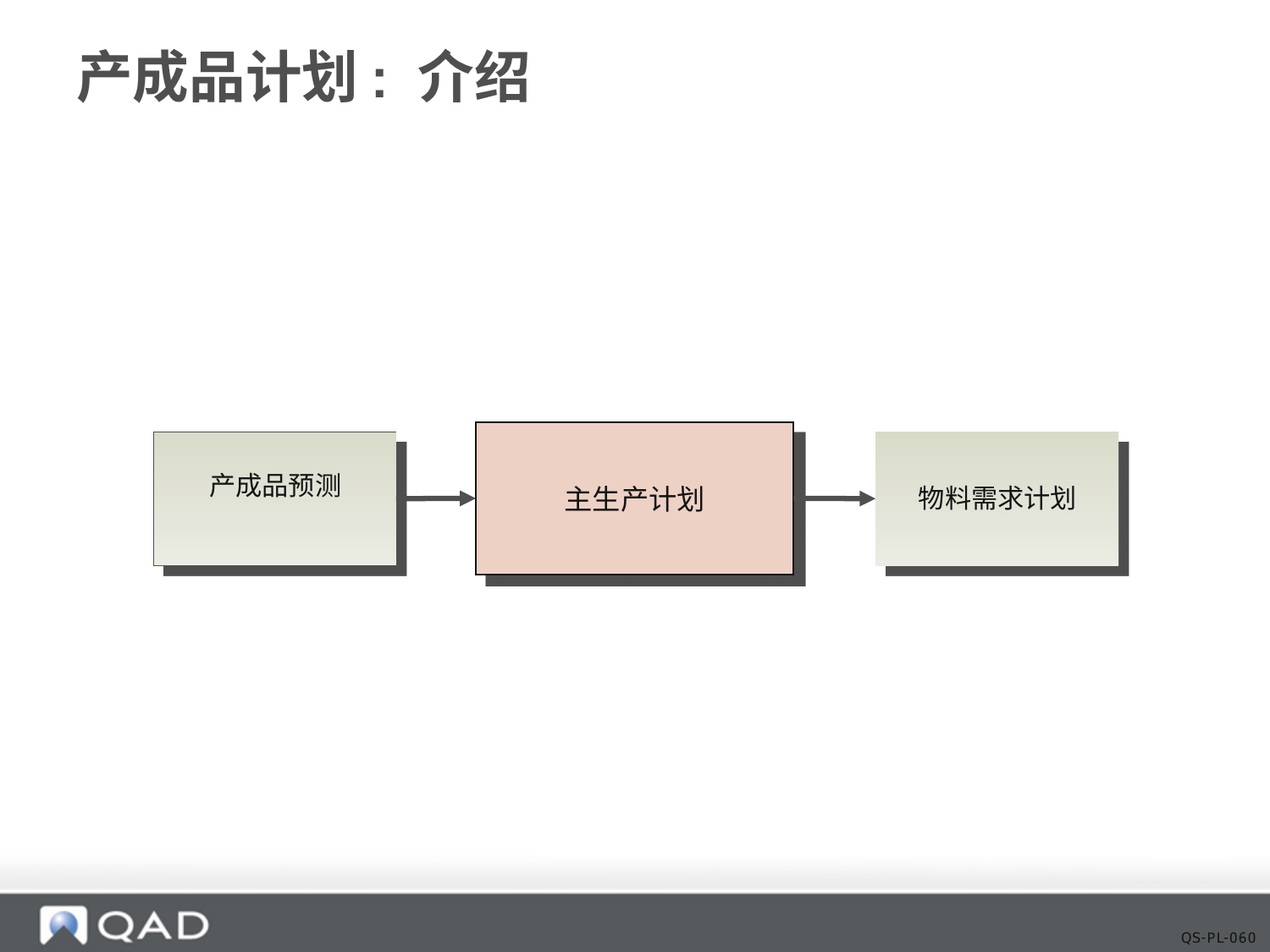

# 产成品计划: 介绍
主生产计划

产成品预测
物料需求计划
QS-PL-060